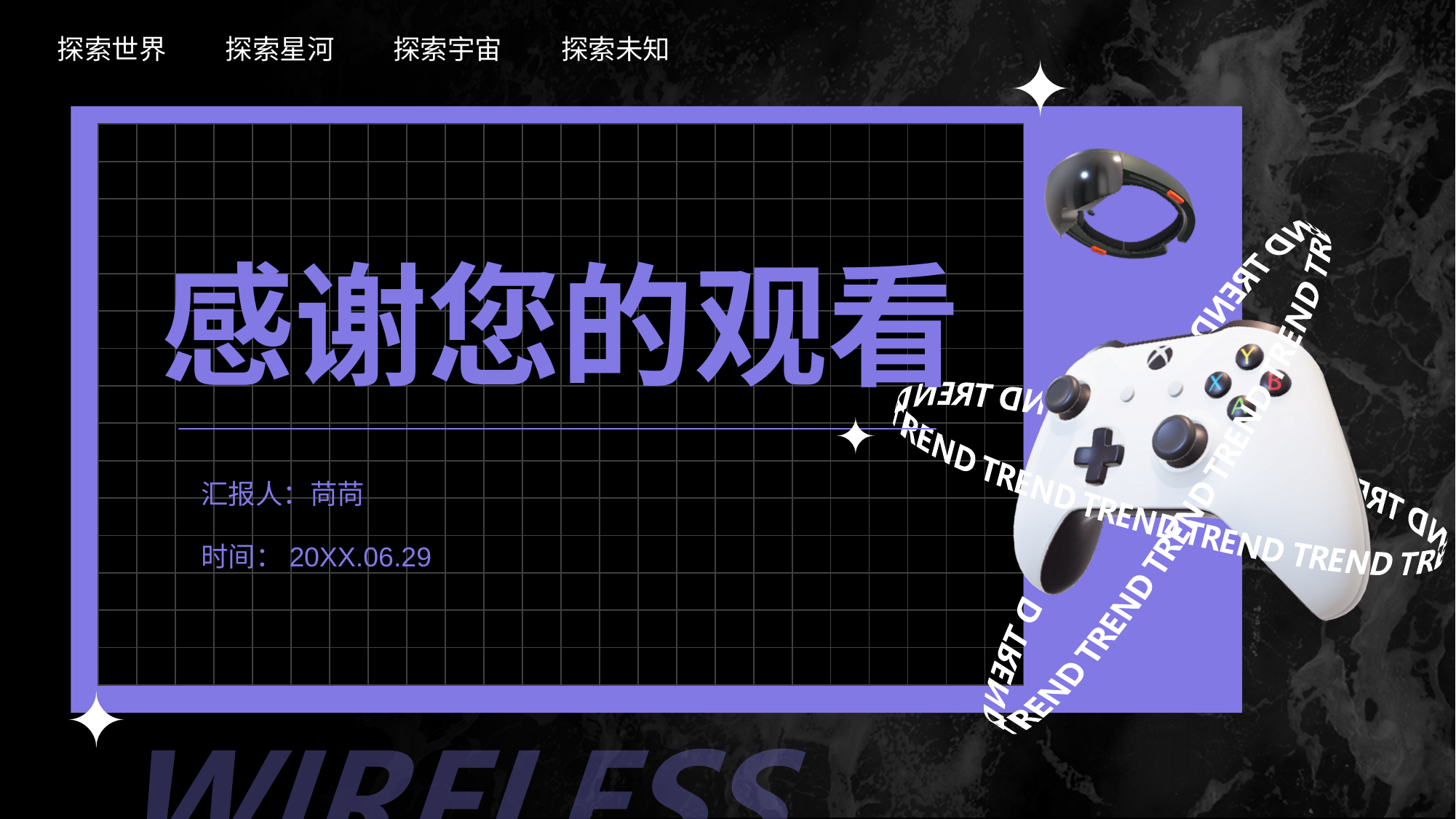

探索世界
探索星河
探索宇宙
探索未知
感谢您的观看

汇报人：苘苘
时间：20XX.06.29